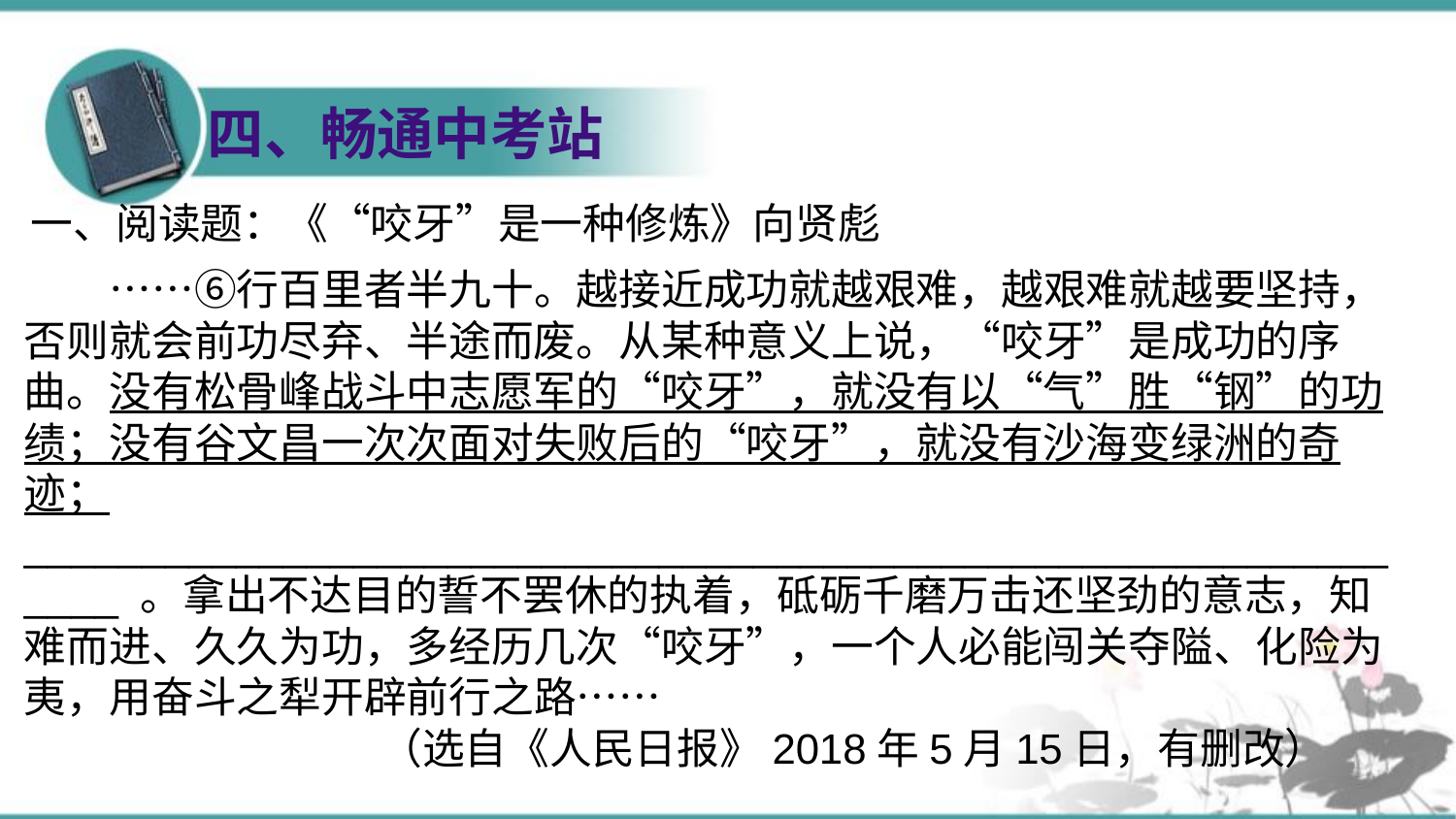

四、畅通中考站
一、阅读题：《“咬牙”是一种修炼》向贤彪
　……⑥行百里者半九十。越接近成功就越艰难，越艰难就越要坚持，否则就会前功尽弃、半途而废。从某种意义上说，“咬牙”是成功的序曲。没有松骨峰战斗中志愿军的“咬牙”，就没有以“气”胜“钢”的功绩；没有谷文昌一次次面对失败后的“咬牙”，就没有沙海变绿洲的奇迹；______________________________________________________________ 。拿出不达目的誓不罢休的执着，砥砺千磨万击还坚劲的意志，知难而进、久久为功，多经历几次“咬牙”，一个人必能闯关夺隘、化险为夷，用奋斗之犁开辟前行之路……
                                （选自《人民日报》2018年5月15日，有删改）